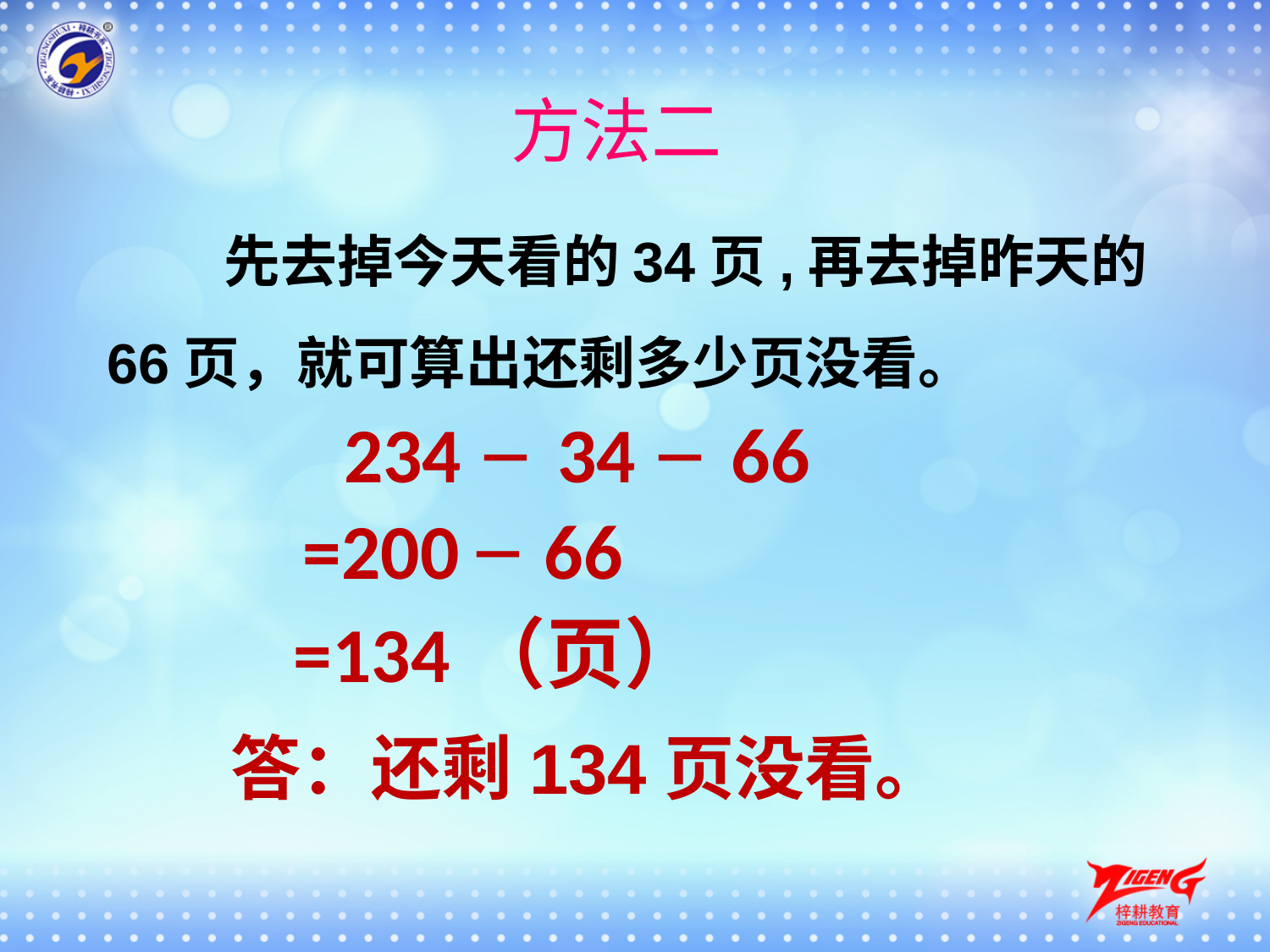

# 方法二
        先去掉今天看的34页,再去掉昨天的66页，就可算出还剩多少页没看。
234 – 34 – 66
=200 – 66
 =134（页）
 答：还剩134页没看。